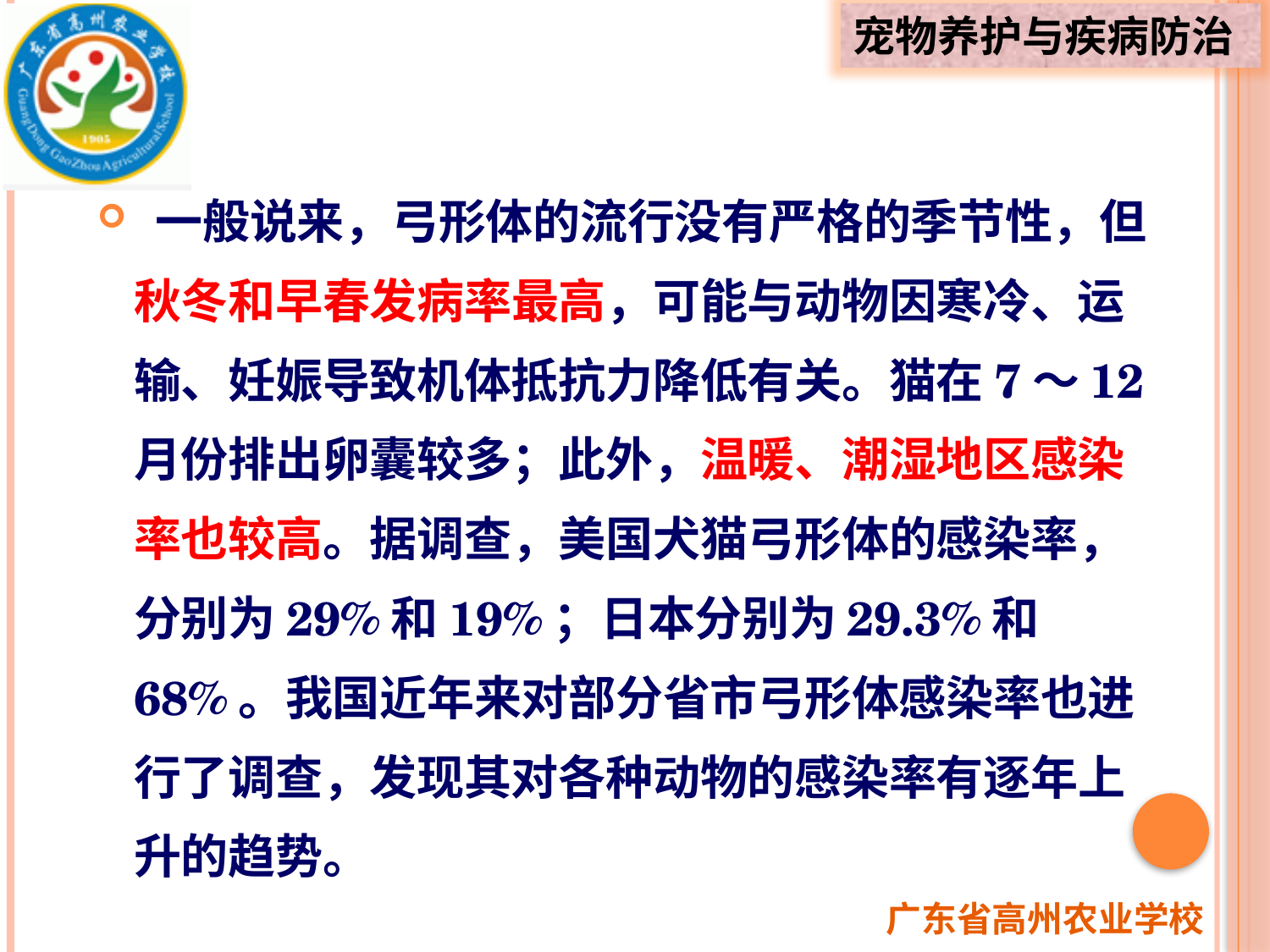

一般说来，弓形体的流行没有严格的季节性，但秋冬和早春发病率最高，可能与动物因寒冷、运输、妊娠导致机体抵抗力降低有关。猫在7～12月份排出卵囊较多；此外，温暖、潮湿地区感染率也较高。据调查，美国犬猫弓形体的感染率，分别为29%和19%；日本分别为29.3%和68%。我国近年来对部分省市弓形体感染率也进行了调查，发现其对各种动物的感染率有逐年上升的趋势。